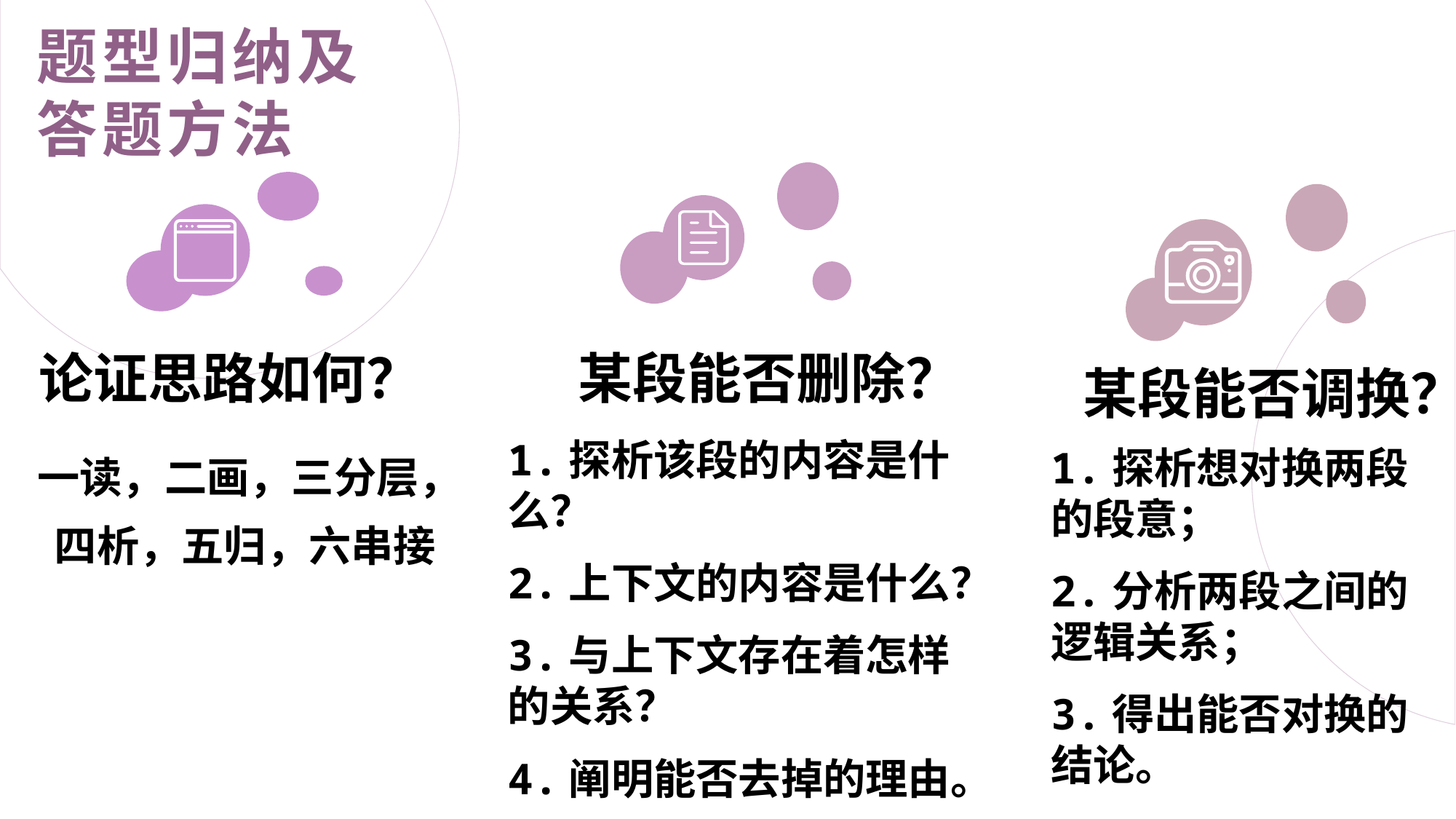

题型归纳及答题方法

论证思路如何？
某段能否删除？
某段能否调换？
 一读，二画，三分层， 四析，五归，六串接
1.探析该段的内容是什么？
2.上下文的内容是什么？
3.与上下文存在着怎样的关系？
4.阐明能否去掉的理由。

1.探析想对换两段的段意；
2.分析两段之间的逻辑关系；
3.得出能否对换的结论。